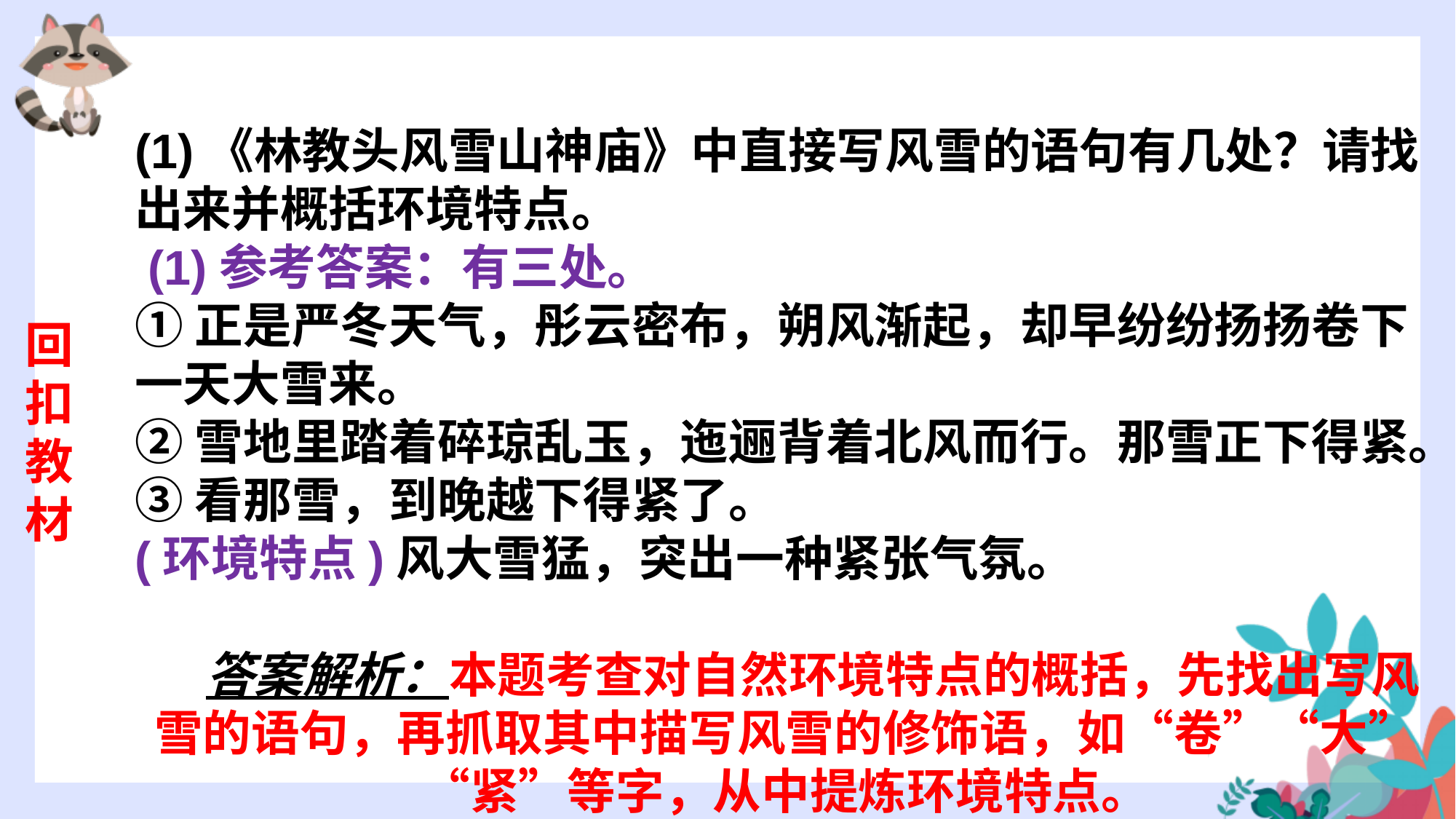

(1)《林教头风雪山神庙》中直接写风雪的语句有几处？请找出来并概括环境特点。
 (1)参考答案：有三处。
①正是严冬天气，彤云密布，朔风渐起，却早纷纷扬扬卷下一天大雪来。
②雪地里踏着碎琼乱玉，迤逦背着北风而行。那雪正下得紧。
③看那雪，到晚越下得紧了。
(环境特点)风大雪猛，突出一种紧张气氛。

答案解析：本题考查对自然环境特点的概括，先找出写风雪的语句，再抓取其中描写风雪的修饰语，如“卷”“大”“紧”等字，从中提炼环境特点。
回扣教材